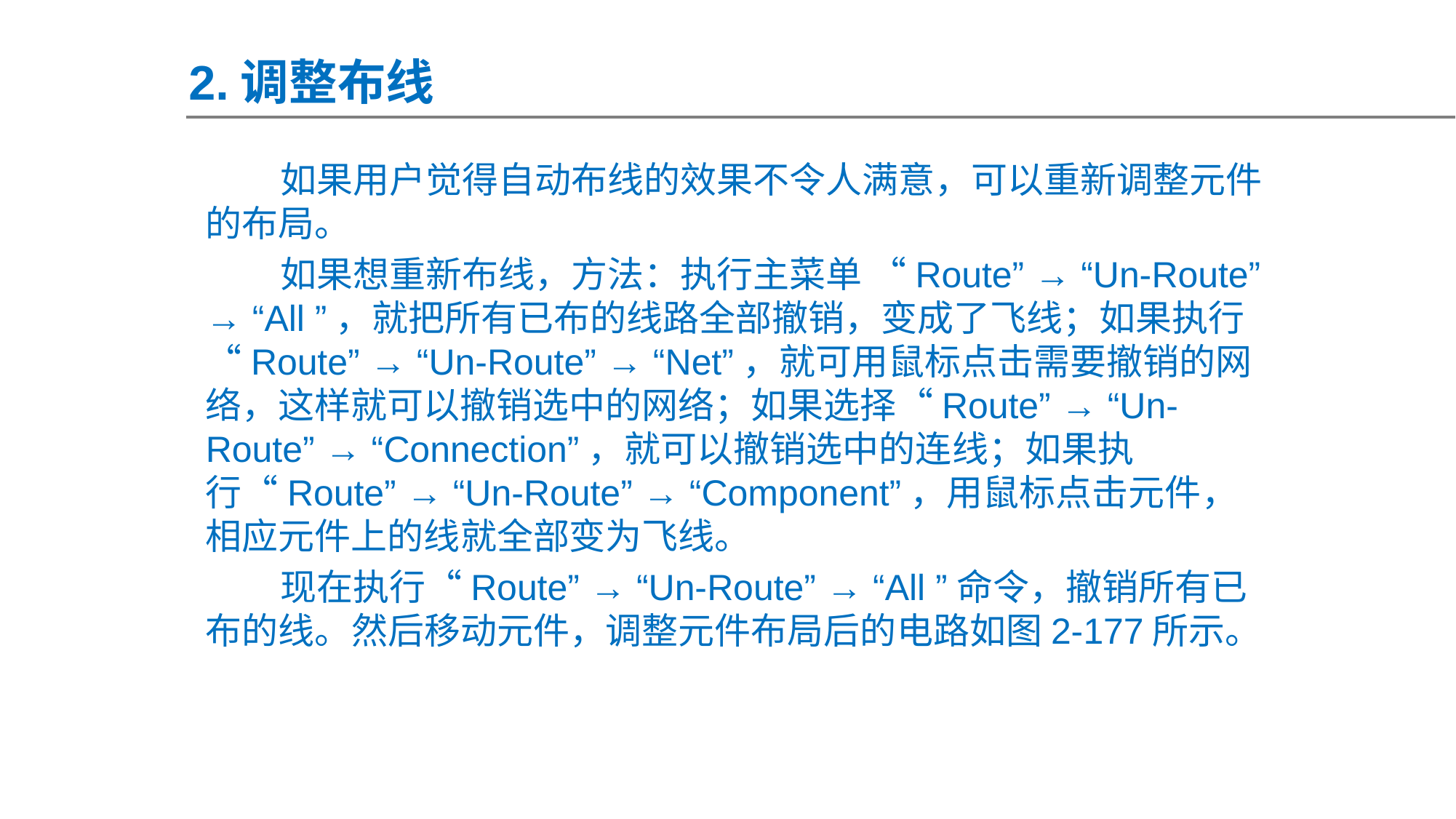

2.调整布线
如果用户觉得自动布线的效果不令人满意，可以重新调整元件的布局。
如果想重新布线，方法：执行主菜单 “Route” → “Un-Route” → “All ”，就把所有已布的线路全部撤销，变成了飞线；如果执行“Route” → “Un-Route” → “Net”，就可用鼠标点击需要撤销的网络，这样就可以撤销选中的网络；如果选择“Route” → “Un-Route” → “Connection”，就可以撤销选中的连线；如果执行“Route” → “Un-Route” → “Component”，用鼠标点击元件，相应元件上的线就全部变为飞线。
现在执行“Route” → “Un-Route” → “All ”命令，撤销所有已布的线。然后移动元件，调整元件布局后的电路如图2-177所示。